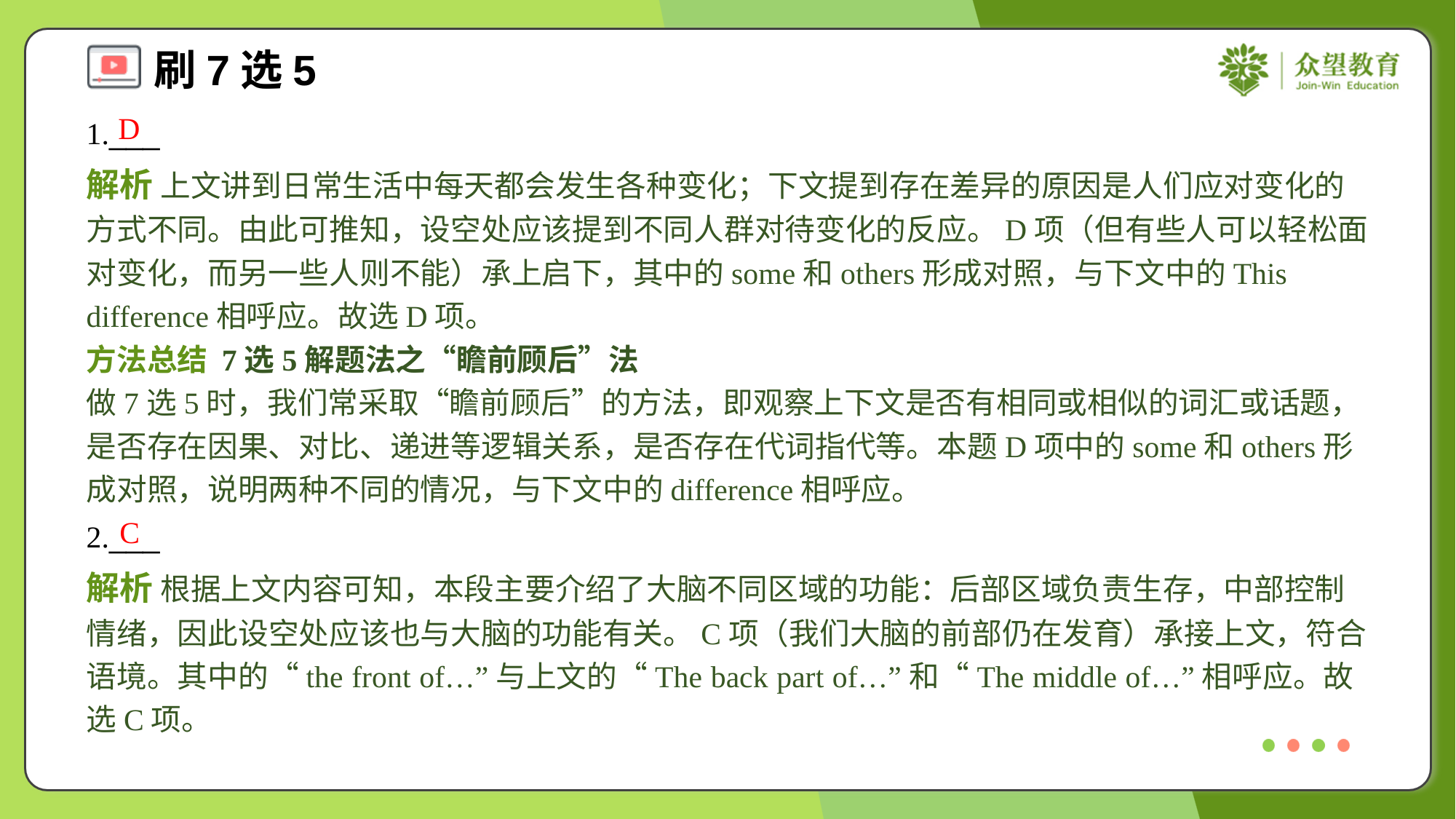

D
1.___
解析 上文讲到日常生活中每天都会发生各种变化；下文提到存在差异的原因是人们应对变化的方式不同。由此可推知，设空处应该提到不同人群对待变化的反应。D项（但有些人可以轻松面对变化，而另一些人则不能）承上启下，其中的some和others形成对照，与下文中的This difference相呼应。故选D项。
方法总结 7选5解题法之“瞻前顾后”法
做7选5时，我们常采取“瞻前顾后”的方法，即观察上下文是否有相同或相似的词汇或话题，是否存在因果、对比、递进等逻辑关系，是否存在代词指代等。本题D项中的some和others形成对照，说明两种不同的情况，与下文中的difference相呼应。
C
2.___
解析 根据上文内容可知，本段主要介绍了大脑不同区域的功能：后部区域负责生存，中部控制情绪，因此设空处应该也与大脑的功能有关。C项（我们大脑的前部仍在发育）承接上文，符合语境。其中的“the front of…”与上文的“The back part of…”和“The middle of…”相呼应。故选C项。